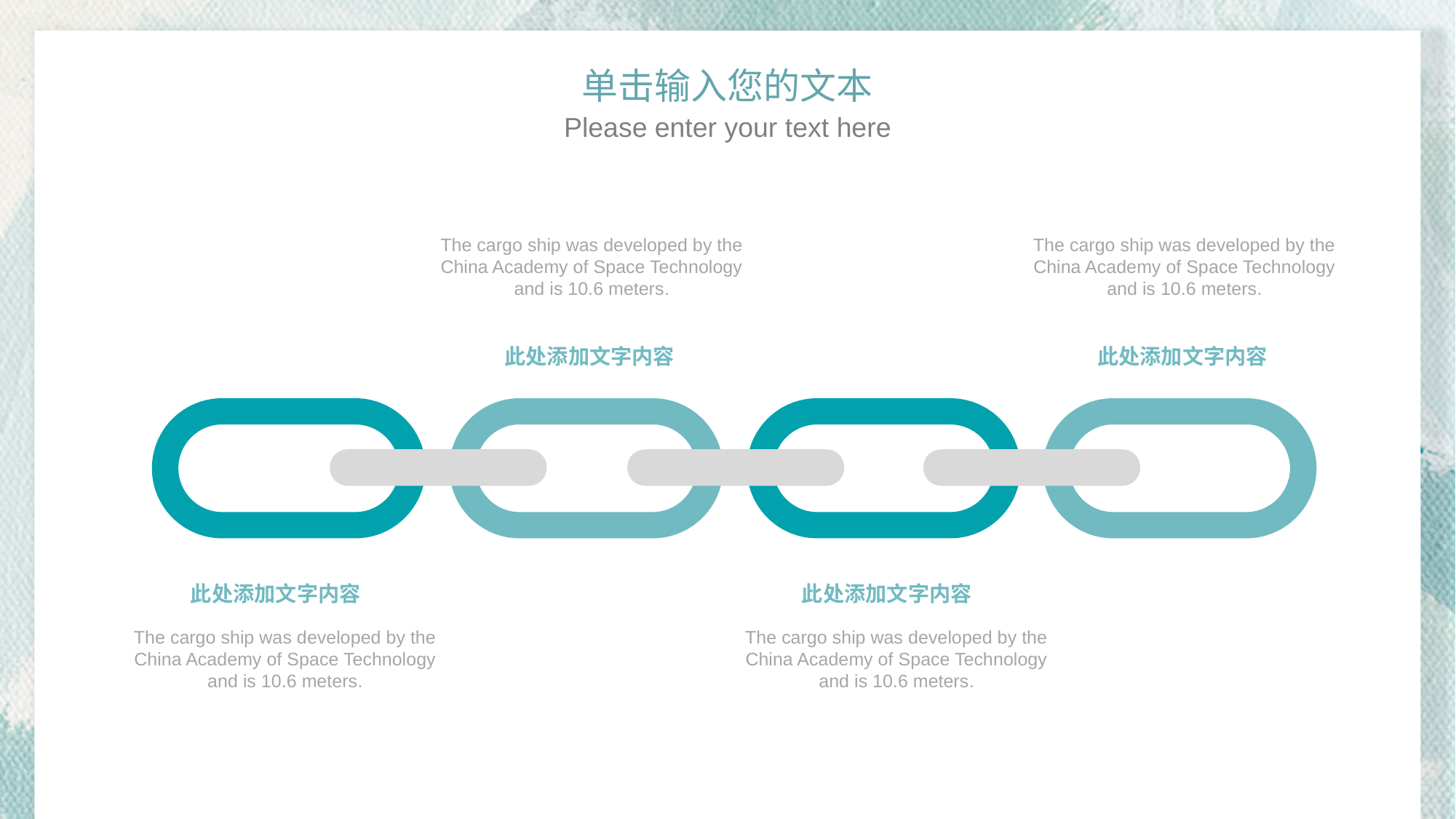

单击输入您的文本
Please enter your text here
The cargo ship was developed by the China Academy of Space Technology and is 10.6 meters.
此处添加文字内容
The cargo ship was developed by the China Academy of Space Technology and is 10.6 meters.
此处添加文字内容

此处添加文字内容
The cargo ship was developed by the China Academy of Space Technology and is 10.6 meters.
此处添加文字内容
The cargo ship was developed by the China Academy of Space Technology and is 10.6 meters.